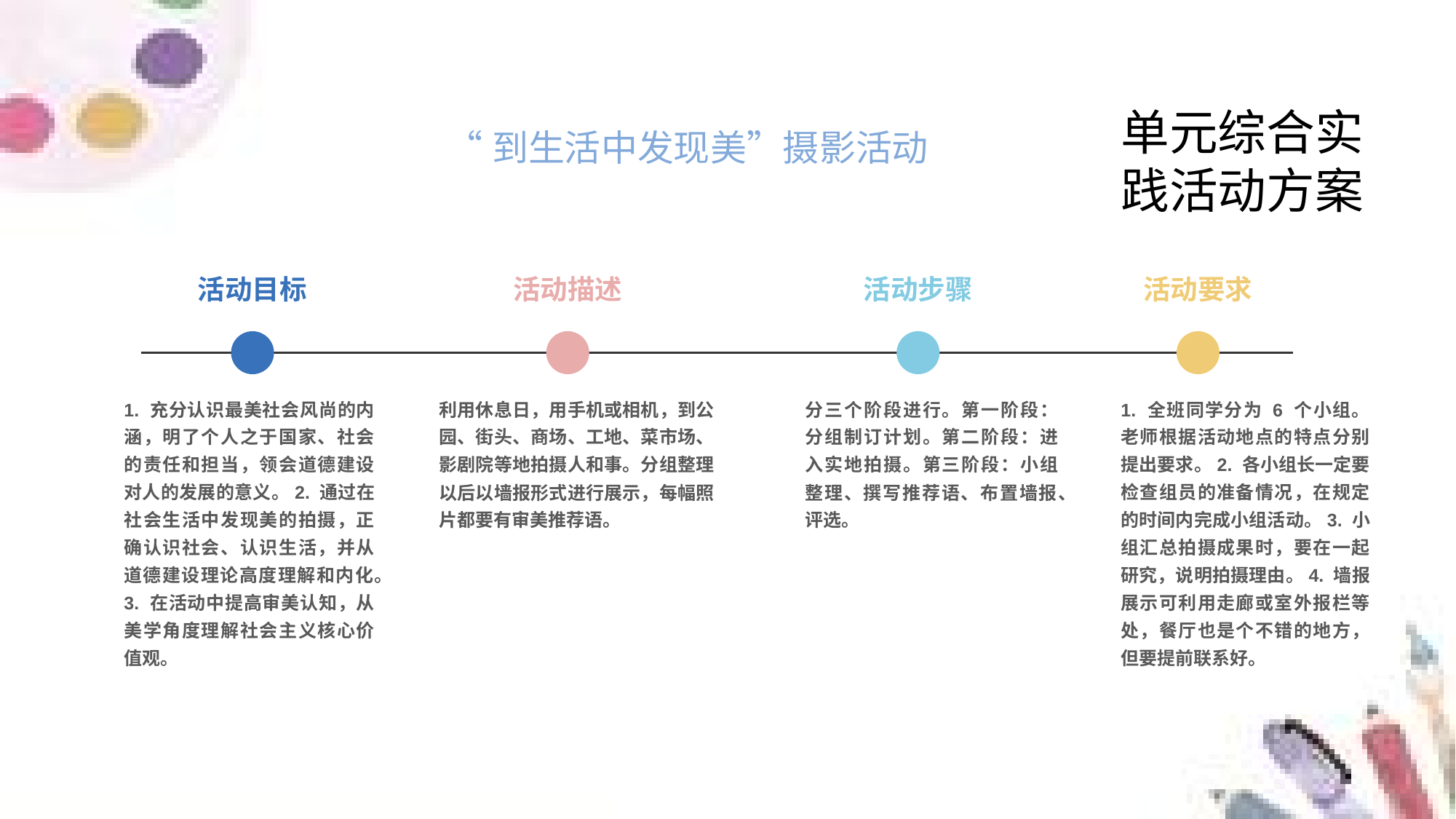

单元综合实践活动方案
“到生活中发现美”摄影活动
活动目标
活动描述
活动步骤
活动要求

1. 充分认识最美社会风尚的内涵，明了个人之于国家、社会的责任和担当，领会道德建设对人的发展的意义。2. 通过在社会生活中发现美的拍摄，正确认识社会、认识生活，并从道德建设理论高度理解和内化。
3. 在活动中提高审美认知，从美学角度理解社会主义核心价值观。
利用休息日，用手机或相机，到公园、街头、商场、工地、菜市场、影剧院等地拍摄人和事。分组整理以后以墙报形式进行展示，每幅照片都要有审美推荐语。
分三个阶段进行。第一阶段：分组制订计划。第二阶段：进入实地拍摄。第三阶段：小组整理、撰写推荐语、布置墙报、评选。
1. 全班同学分为 6 个小组。老师根据活动地点的特点分别提出要求。2. 各小组长一定要检查组员的准备情况，在规定的时间内完成小组活动。3. 小组汇总拍摄成果时，要在一起研究，说明拍摄理由。4. 墙报展示可利用走廊或室外报栏等处，餐厅也是个不错的地方，但要提前联系好。